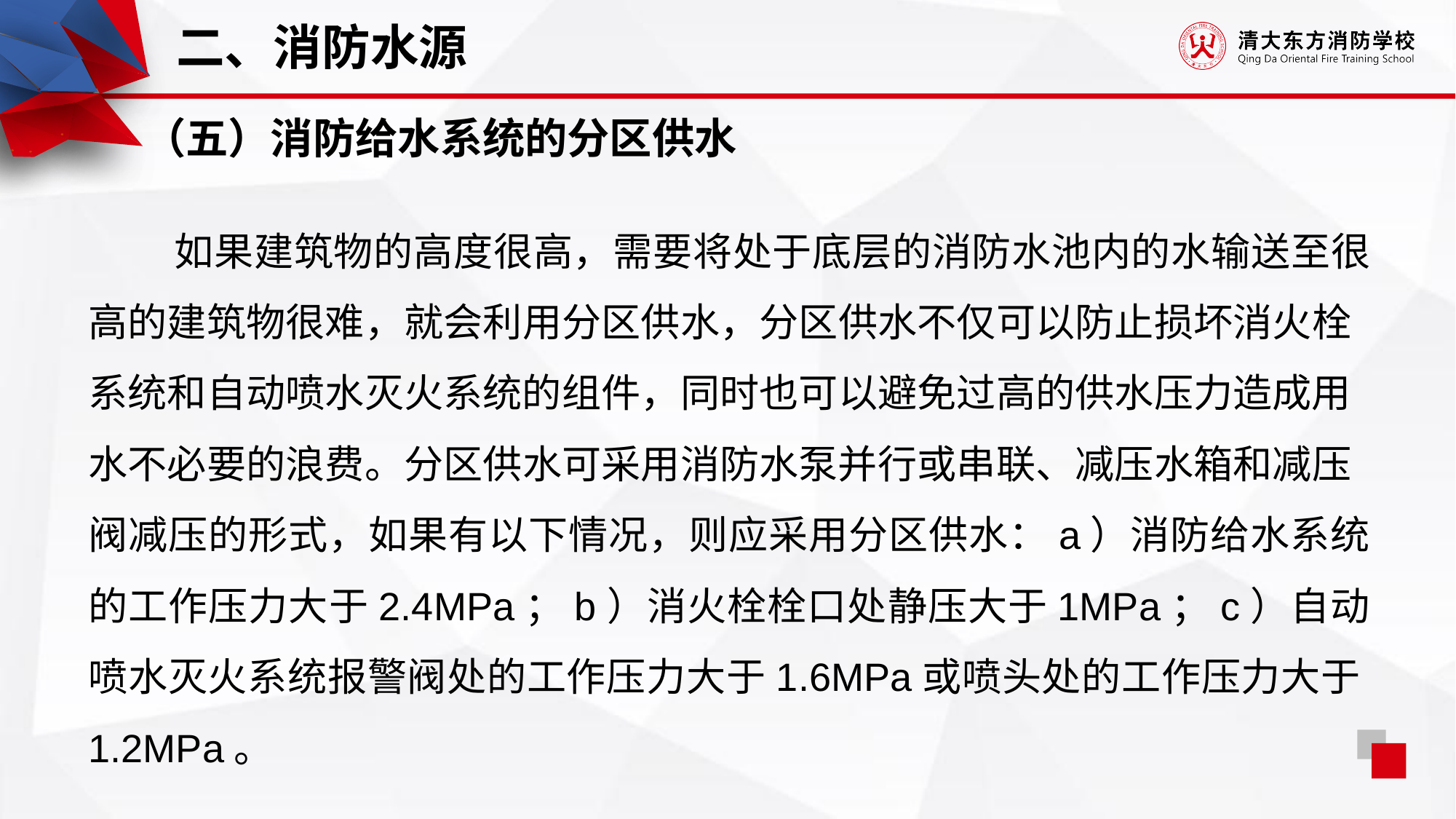

二、消防水源

（五）消防给水系统的分区供水
如果建筑物的高度很高，需要将处于底层的消防水池内的水输送至很高的建筑物很难，就会利用分区供水，分区供水不仅可以防止损坏消火栓系统和自动喷水灭火系统的组件，同时也可以避免过高的供水压力造成用水不必要的浪费。分区供水可采用消防水泵并行或串联、减压水箱和减压阀减压的形式，如果有以下情况，则应采用分区供水：a）消防给水系统的工作压力大于2.4MPa；b）消火栓栓口处静压大于1MPa；c）自动喷水灭火系统报警阀处的工作压力大于1.6MPa或喷头处的工作压力大于1.2MPa。